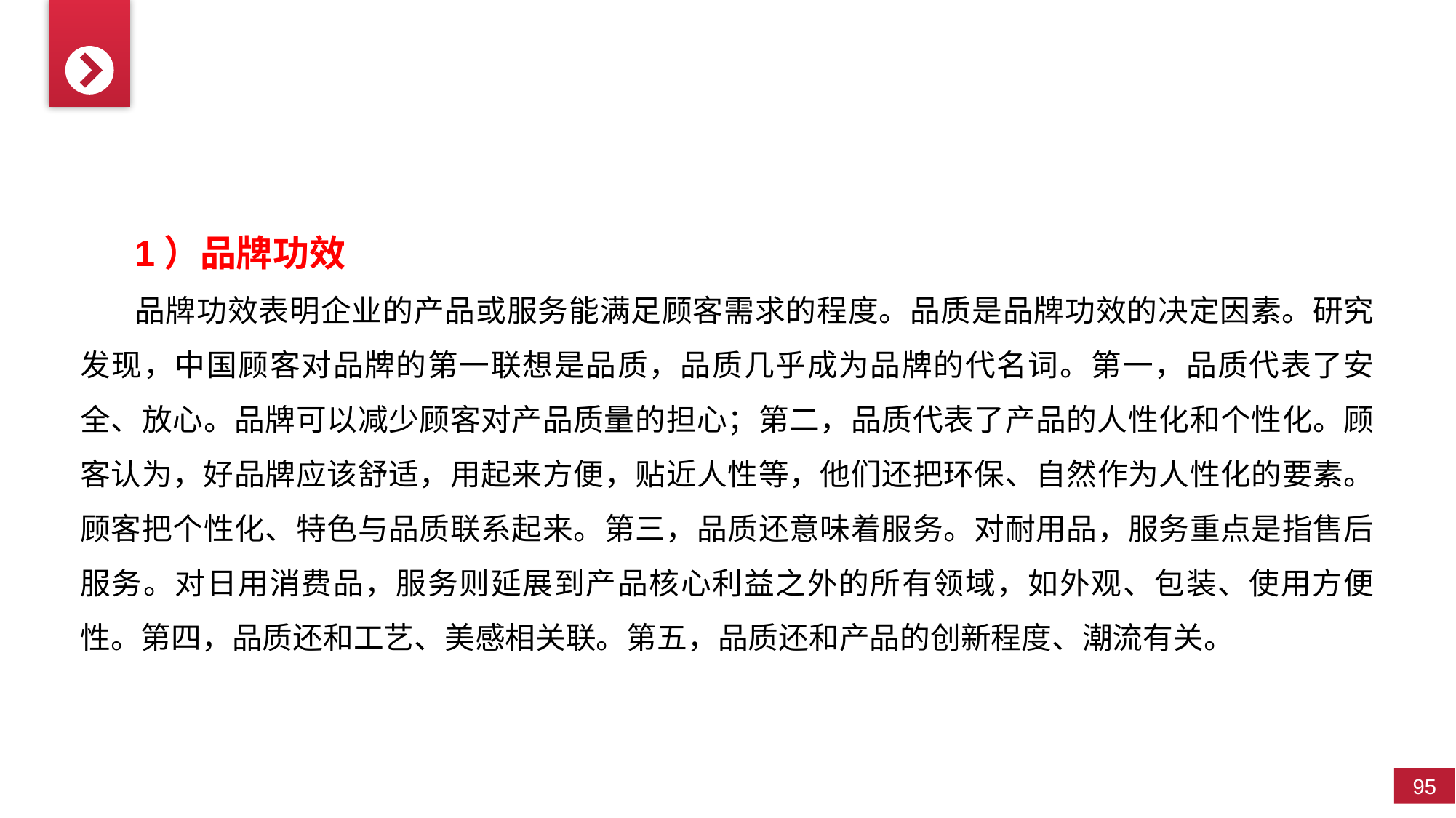

1）品牌功效
品牌功效表明企业的产品或服务能满足顾客需求的程度。品质是品牌功效的决定因素。研究发现，中国顾客对品牌的第一联想是品质，品质几乎成为品牌的代名词。第一，品质代表了安全、放心。品牌可以减少顾客对产品质量的担心；第二，品质代表了产品的人性化和个性化。顾客认为，好品牌应该舒适，用起来方便，贴近人性等，他们还把环保、自然作为人性化的要素。顾客把个性化、特色与品质联系起来。第三，品质还意味着服务。对耐用品，服务重点是指售后服务。对日用消费品，服务则延展到产品核心利益之外的所有领域，如外观、包装、使用方便性。第四，品质还和工艺、美感相关联。第五，品质还和产品的创新程度、潮流有关。